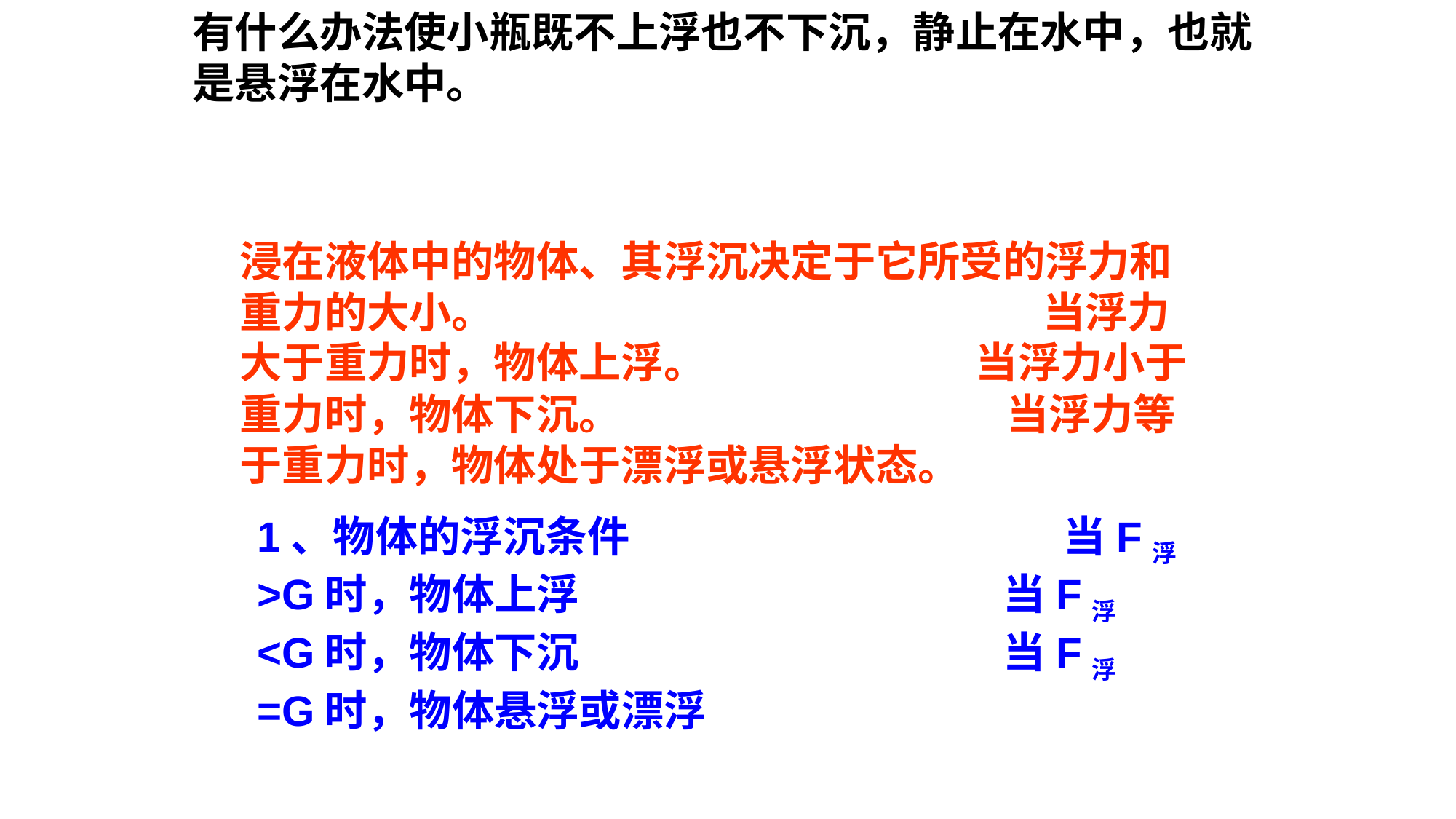

有什么办法使小瓶既不上浮也不下沉，静止在水中，也就是悬浮在水中。
浸在液体中的物体、其浮沉决定于它所受的浮力和重力的大小。                                                         当浮力大于重力时，物体上浮。                            当浮力小于重力时，物体下沉。                                        当浮力等于重力时，物体处于漂浮或悬浮状态。
1、物体的浮沉条件                                             当F浮>G时，物体上浮                                            当F浮<G时，物体下沉                                            当F浮=G时，物体悬浮或漂浮